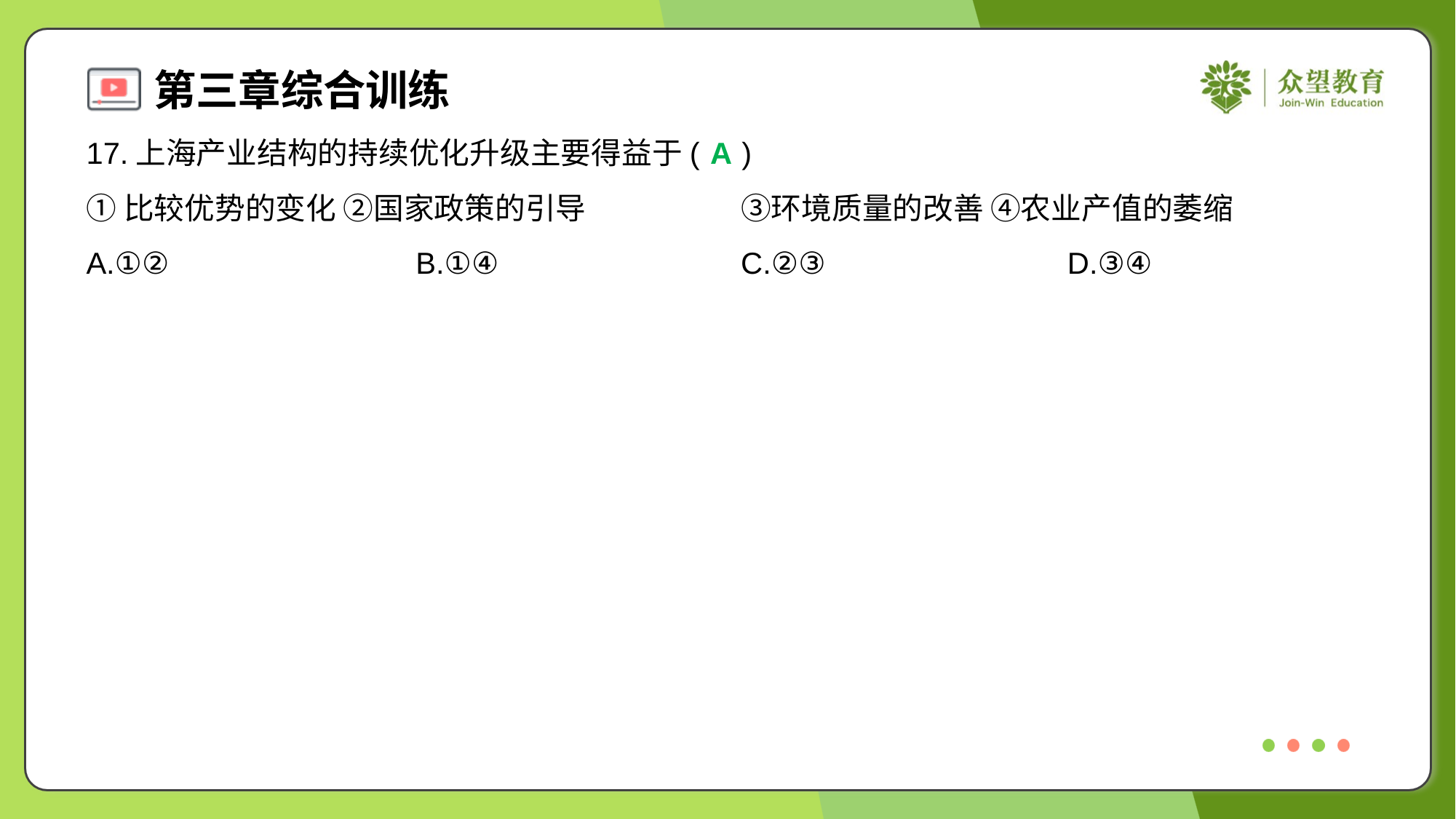

17.上海产业结构的持续优化升级主要得益于(     )
A
①比较优势的变化 ②国家政策的引导	③环境质量的改善 ④农业产值的萎缩
A.①②	B.①④	C.②③	D.③④